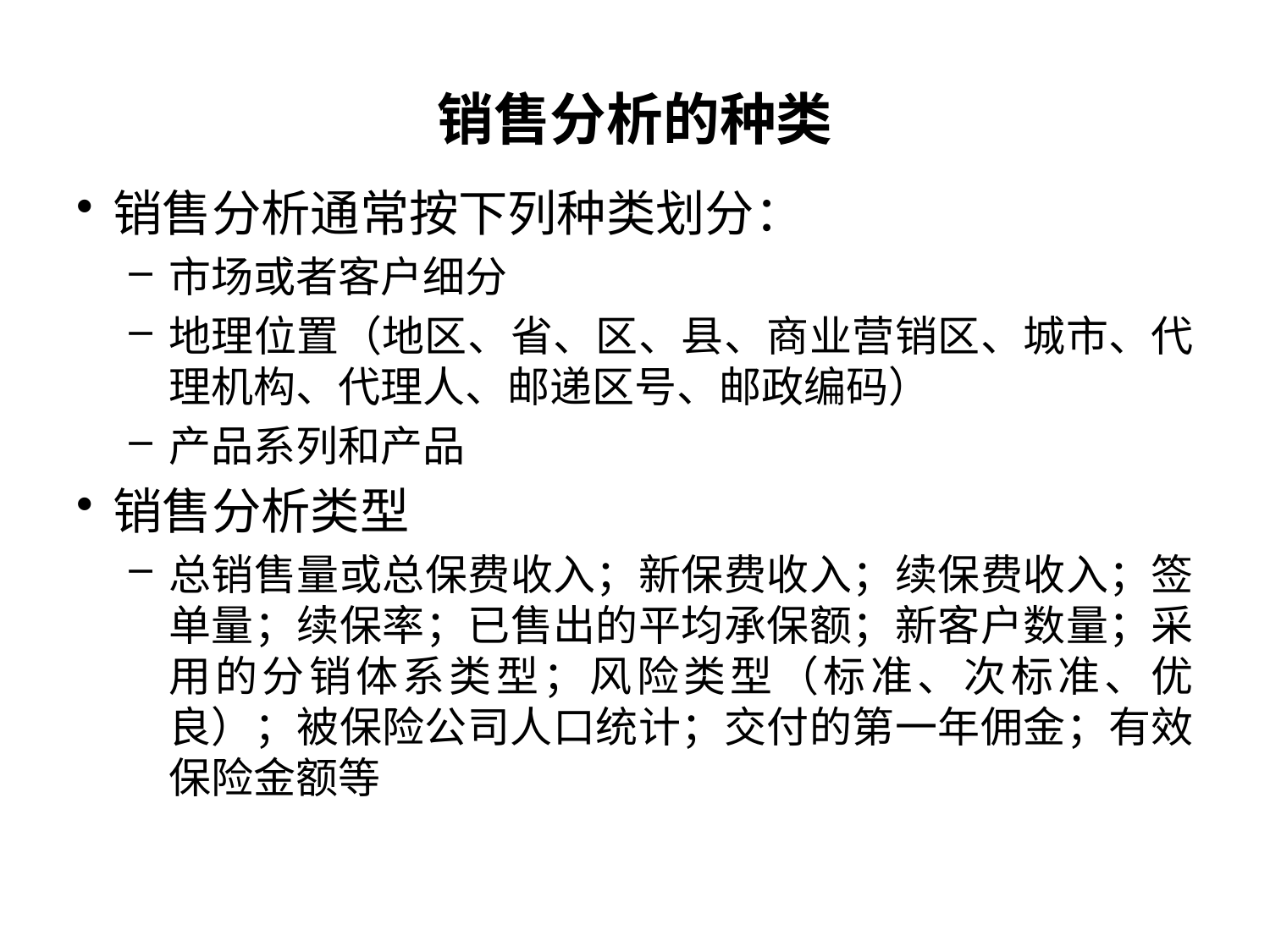

# 销售分析的种类
销售分析通常按下列种类划分：
市场或者客户细分
地理位置（地区、省、区、县、商业营销区、城市、代理机构、代理人、邮递区号、邮政编码）
产品系列和产品
销售分析类型
总销售量或总保费收入；新保费收入；续保费收入；签单量；续保率；已售出的平均承保额；新客户数量；采用的分销体系类型；风险类型（标准、次标准、优良）；被保险公司人口统计；交付的第一年佣金；有效保险金额等